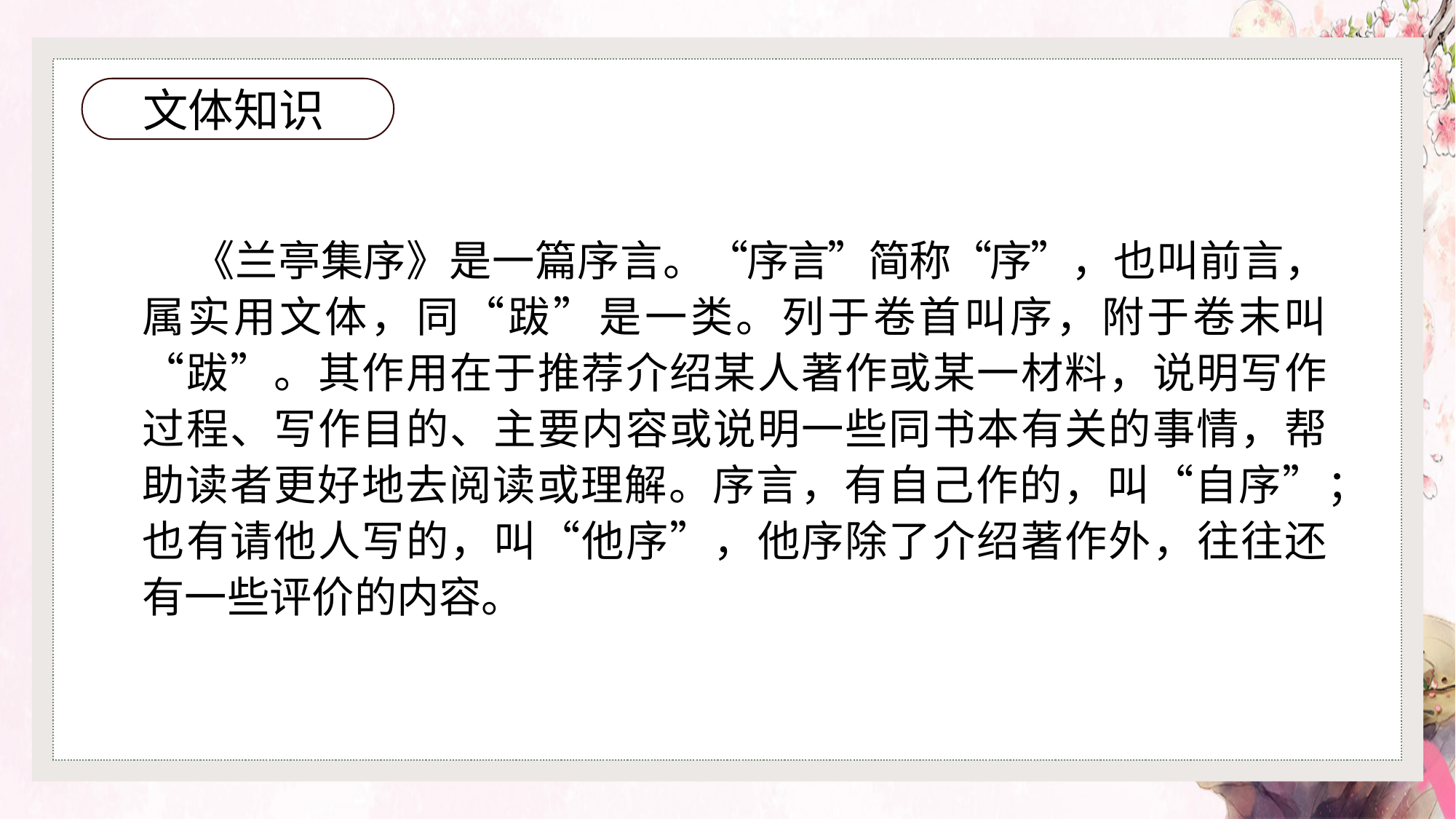

文体知识

    《兰亭集序》是一篇序言。“序言”简称“序”，也叫前言，属实用文体，同“跋”是一类。列于卷首叫序，附于卷末叫“跋”。其作用在于推荐介绍某人著作或某一材料，说明写作过程、写作目的、主要内容或说明一些同书本有关的事情，帮助读者更好地去阅读或理解。序言，有自己作的，叫“自序”；也有请他人写的，叫“他序”，他序除了介绍著作外，往往还有一些评价的内容。